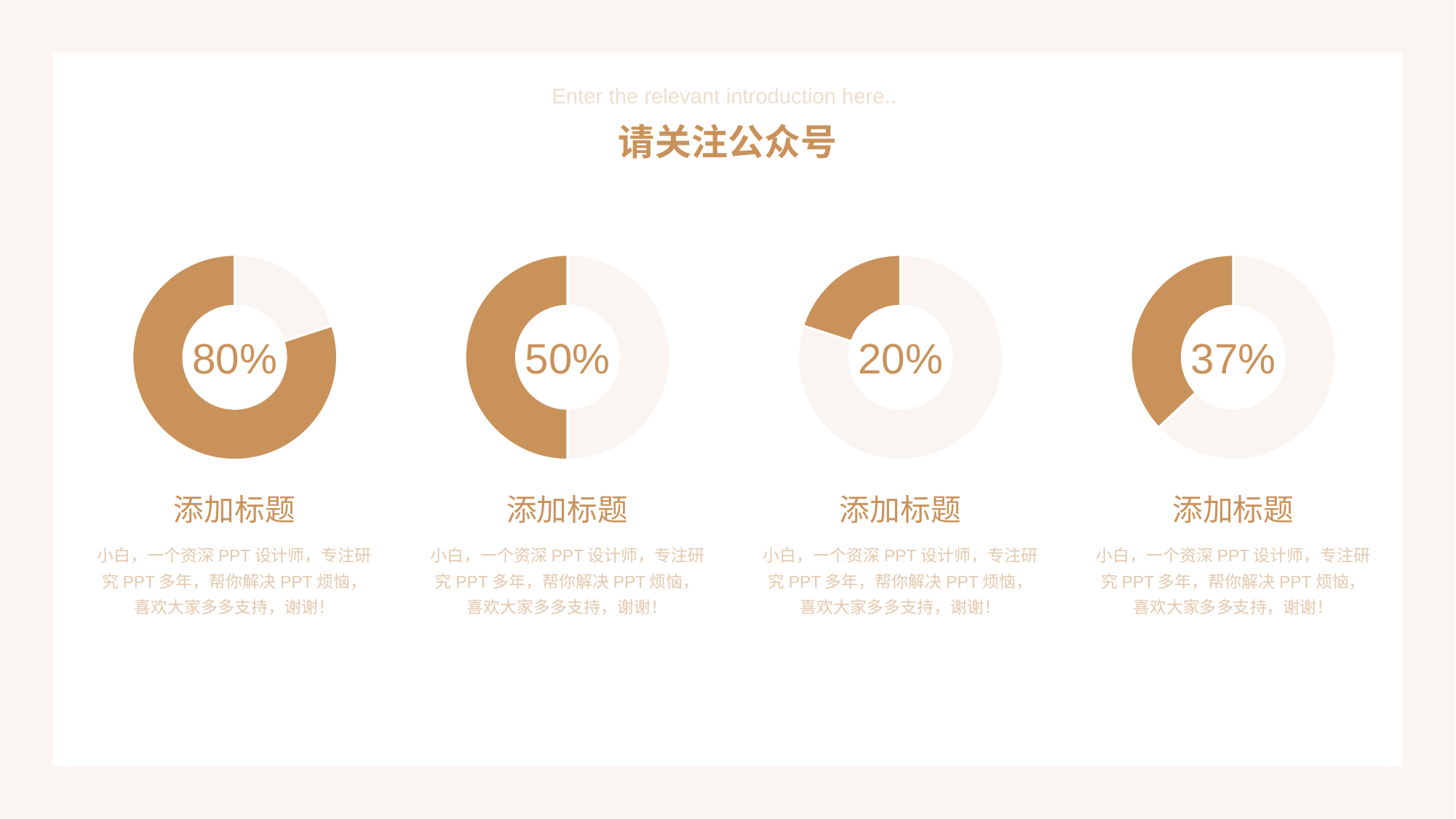

Enter the relevant introduction here..
请关注公众号

### Chart

| Category | 销售额 |
|---|---|
| 第一季度 | 2.0 |
| 第二季度 | 8.0 |
80%

### Chart

| Category | 销售额 |
|---|---|
| 第一季度 | 5.0 |
| 第二季度 | 5.0 |

### Chart

| Category | 销售额 |
|---|---|
| 第一季度 | 8.0 |
| 第二季度 | 2.0 |

### Chart

| Category | 销售额 |
|---|---|
| 第一季度 | 6.3 |
| 第二季度 | 3.7 |
50%
20%
37%
添加标题
小白，一个资深PPT设计师，专注研究PPT多年，帮你解决PPT烦恼，喜欢大家多多支持，谢谢！
添加标题
小白，一个资深PPT设计师，专注研究PPT多年，帮你解决PPT烦恼，喜欢大家多多支持，谢谢！
添加标题
小白，一个资深PPT设计师，专注研究PPT多年，帮你解决PPT烦恼，喜欢大家多多支持，谢谢！
添加标题
小白，一个资深PPT设计师，专注研究PPT多年，帮你解决PPT烦恼，喜欢大家多多支持，谢谢！